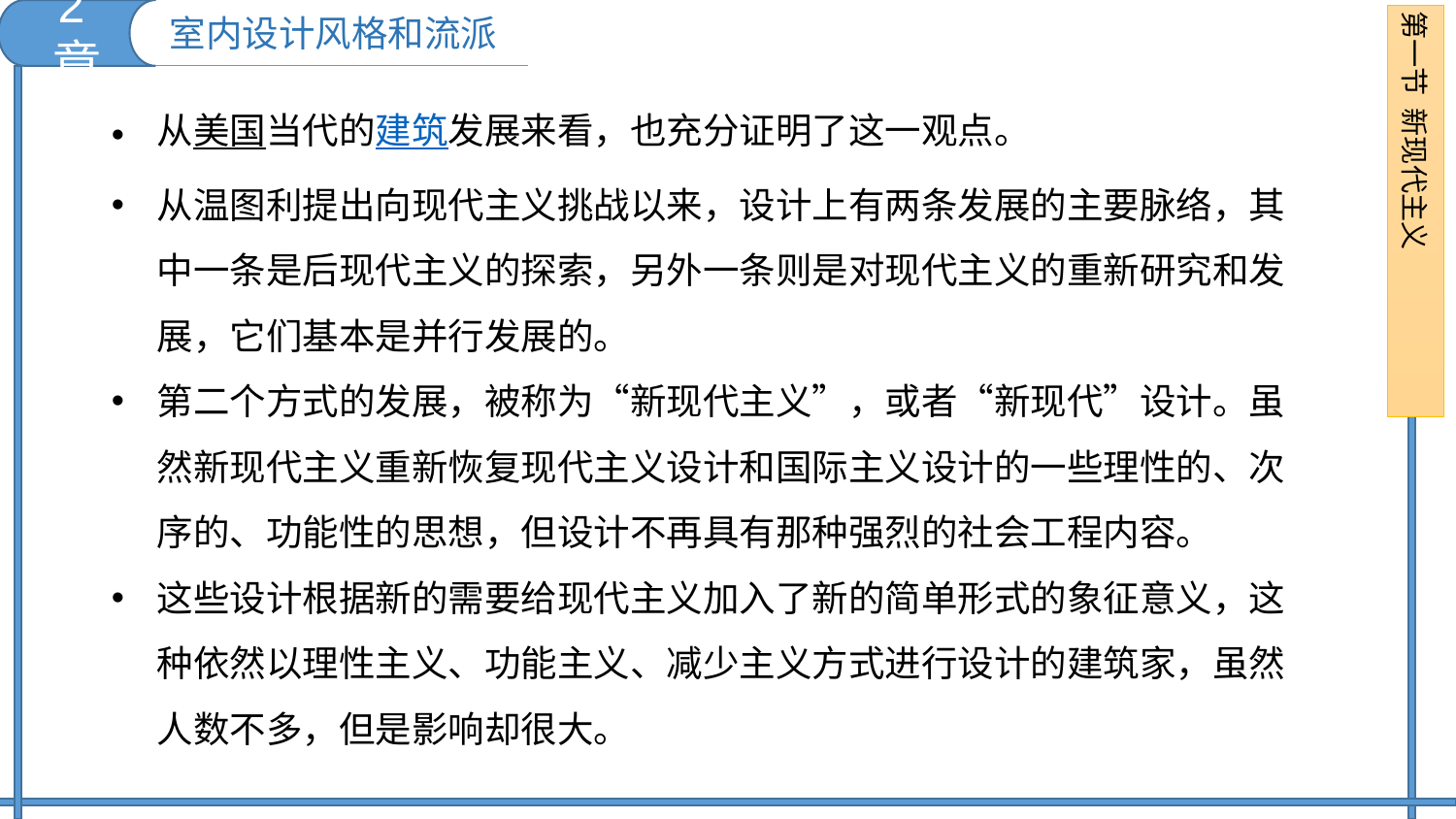

2章
第一节  新现代主义
室内设计风格和流派

从美国当代的建筑发展来看，也充分证明了这一观点。
从温图利提出向现代主义挑战以来，设计上有两条发展的主要脉络，其中一条是后现代主义的探索，另外一条则是对现代主义的重新研究和发展，它们基本是并行发展的。
第二个方式的发展，被称为“新现代主义”，或者“新现代”设计。虽然新现代主义重新恢复现代主义设计和国际主义设计的一些理性的、次序的、功能性的思想，但设计不再具有那种强烈的社会工程内容。
这些设计根据新的需要给现代主义加入了新的简单形式的象征意义，这种依然以理性主义、功能主义、减少主义方式进行设计的建筑家，虽然人数不多，但是影响却很大。